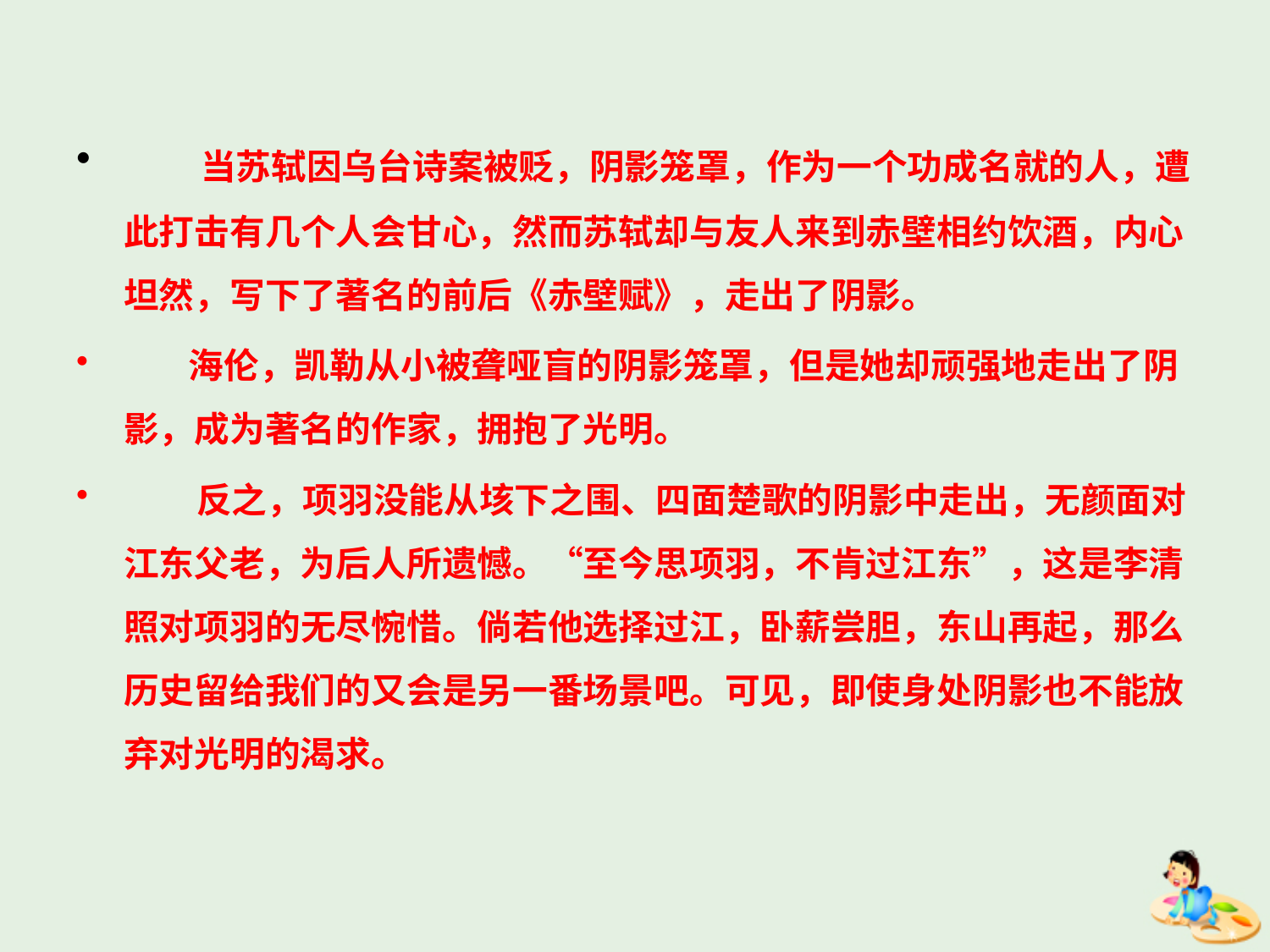

当苏轼因乌台诗案被贬，阴影笼罩，作为一个功成名就的人，遭此打击有几个人会甘心，然而苏轼却与友人来到赤壁相约饮酒，内心坦然，写下了著名的前后《赤壁赋》，走出了阴影。
       海伦，凯勒从小被聋哑盲的阴影笼罩，但是她却顽强地走出了阴影，成为著名的作家，拥抱了光明。
        反之，项羽没能从垓下之围、四面楚歌的阴影中走出，无颜面对江东父老，为后人所遗憾。“至今思项羽，不肯过江东”，这是李清照对项羽的无尽惋惜。倘若他选择过江，卧薪尝胆，东山再起，那么历史留给我们的又会是另一番场景吧。可见，即使身处阴影也不能放弃对光明的渴求。